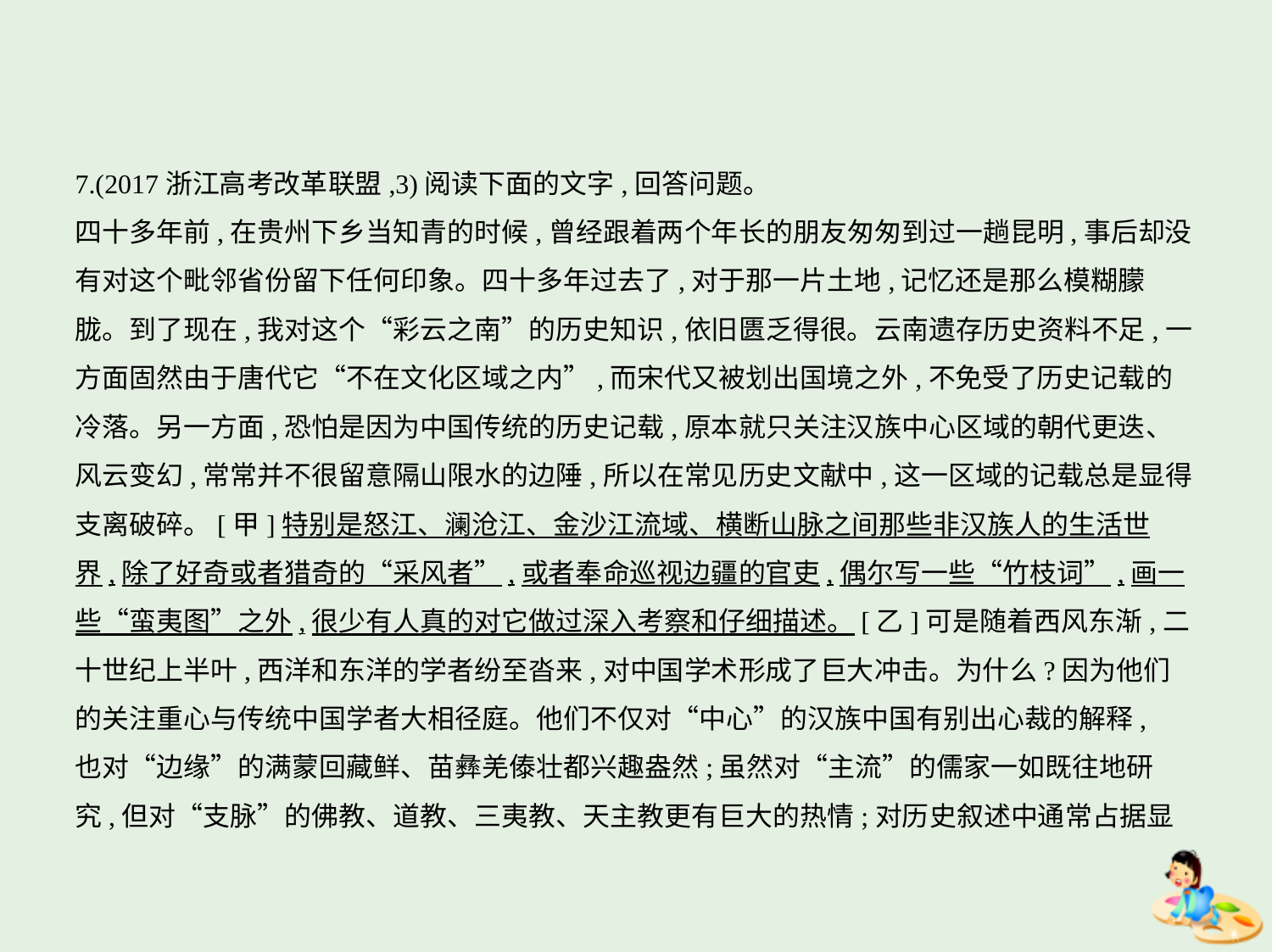

7.(2017浙江高考改革联盟,3)阅读下面的文字,回答问题。
四十多年前,在贵州下乡当知青的时候,曾经跟着两个年长的朋友匆匆到过一趟昆明,事后却没
有对这个毗邻省份留下任何印象。四十多年过去了,对于那一片土地,记忆还是那么模糊朦
胧。到了现在,我对这个“彩云之南”的历史知识,依旧匮乏得很。云南遗存历史资料不足,一
方面固然由于唐代它“不在文化区域之内”,而宋代又被划出国境之外,不免受了历史记载的
冷落。另一方面,恐怕是因为中国传统的历史记载,原本就只关注汉族中心区域的朝代更迭、
风云变幻,常常并不很留意隔山限水的边陲,所以在常见历史文献中,这一区域的记载总是显得
支离破碎。[甲]特别是怒江、澜沧江、金沙江流域、横断山脉之间那些非汉族人的生活世
界,除了好奇或者猎奇的“采风者”,或者奉命巡视边疆的官吏,偶尔写一些“竹枝词”,画一
些“蛮夷图”之外,很少有人真的对它做过深入考察和仔细描述。[乙]可是随着西风东渐,二
十世纪上半叶,西洋和东洋的学者纷至沓来,对中国学术形成了巨大冲击。为什么?因为他们
的关注重心与传统中国学者大相径庭。他们不仅对“中心”的汉族中国有别出心裁的解释,
也对“边缘”的满蒙回藏鲜、苗彝羌傣壮都兴趣盎然;虽然对“主流”的儒家一如既往地研
究,但对“支脉”的佛教、道教、三夷教、天主教更有巨大的热情;对历史叙述中通常占据显